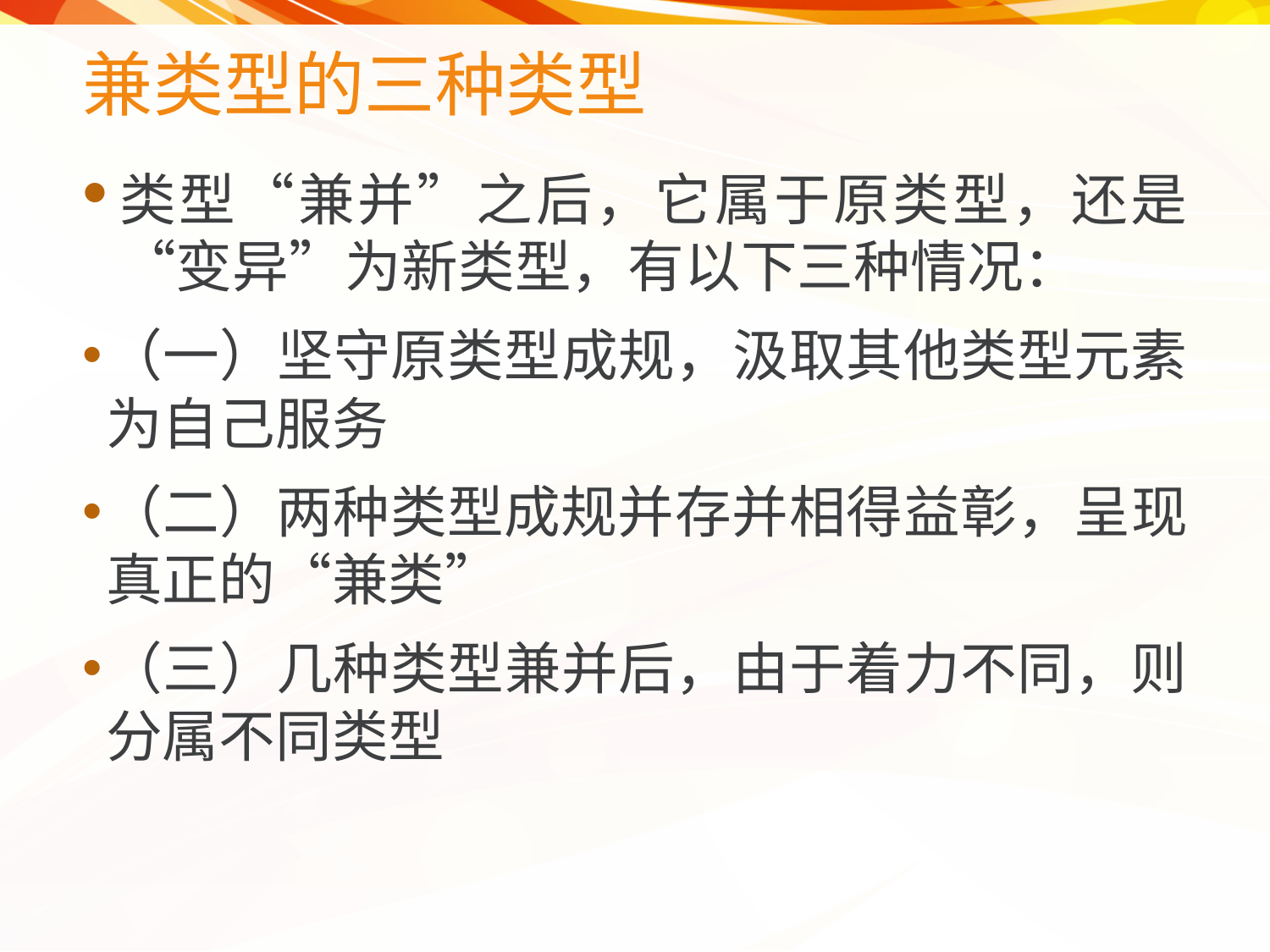

# 兼类型的三种类型
类型“兼并”之后，它属于原类型，还是“变异”为新类型，有以下三种情况：
（一）坚守原类型成规，汲取其他类型元素为自己服务
（二）两种类型成规并存并相得益彰，呈现真正的“兼类”
（三）几种类型兼并后，由于着力不同，则分属不同类型